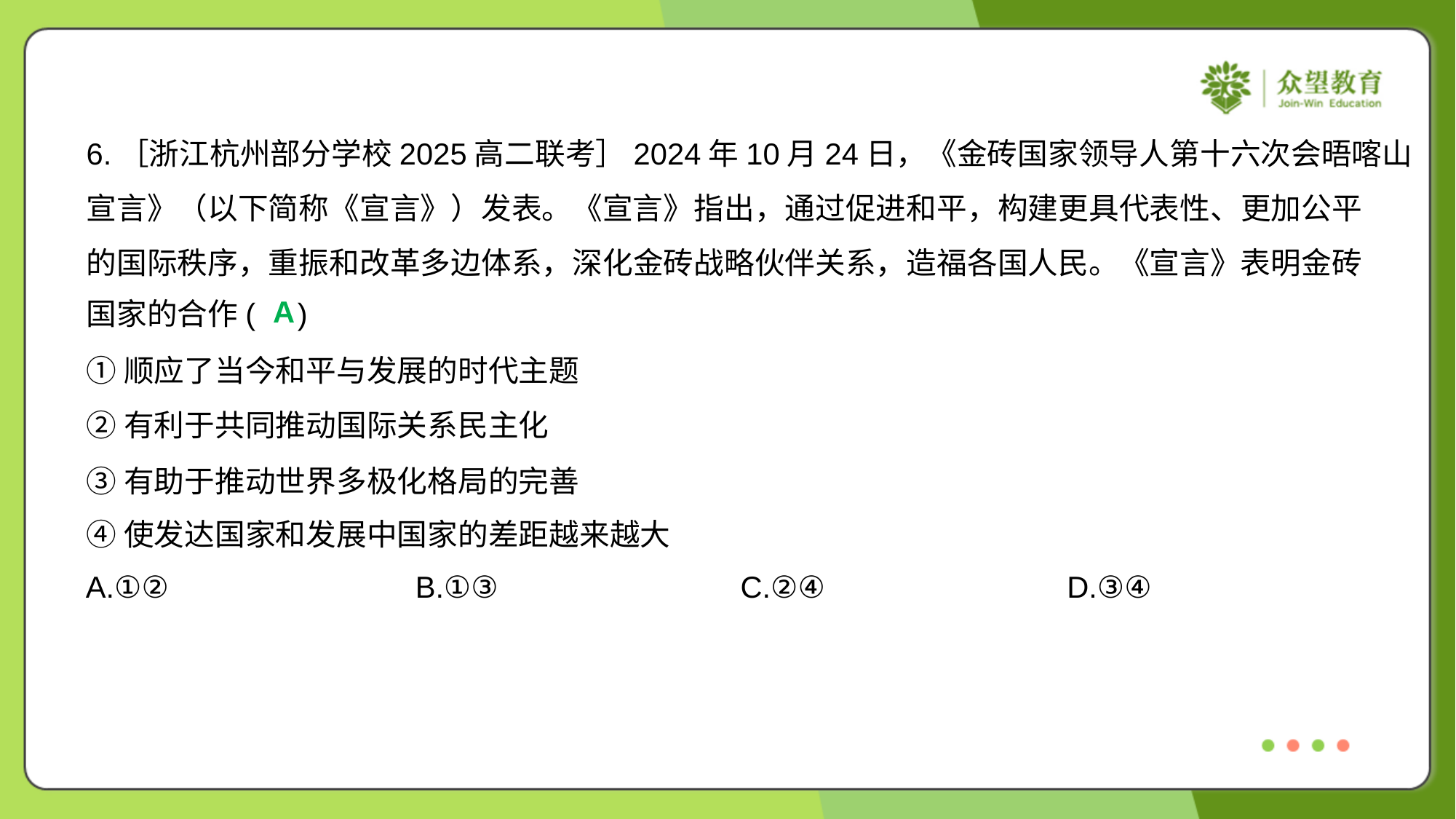

6.［浙江杭州部分学校2025高二联考］2024年10月24日，《金砖国家领导人第十六次会晤喀山
宣言》（以下简称《宣言》）发表。《宣言》指出，通过促进和平，构建更具代表性、更加公平
的国际秩序，重振和改革多边体系，深化金砖战略伙伴关系，造福各国人民。《宣言》表明金砖
国家的合作(     )
A
①顺应了当今和平与发展的时代主题
②有利于共同推动国际关系民主化
③有助于推动世界多极化格局的完善
④使发达国家和发展中国家的差距越来越大
A.①②	B.①③	C.②④	D.③④